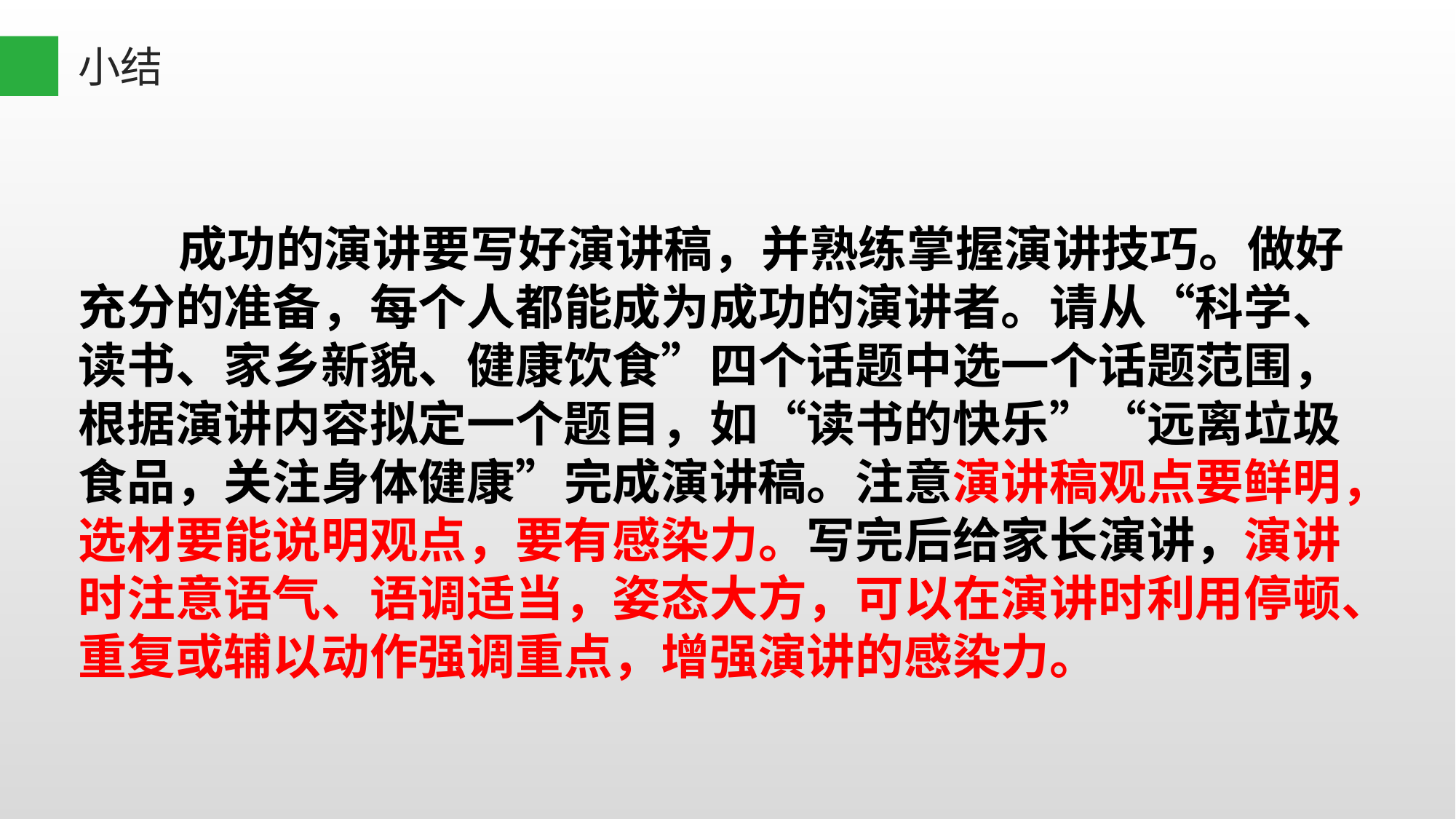

小结

        成功的演讲要写好演讲稿，并熟练掌握演讲技巧。做好充分的准备，每个人都能成为成功的演讲者。请从“科学、读书、家乡新貌、健康饮食”四个话题中选一个话题范围，根据演讲内容拟定一个题目，如“读书的快乐”“远离垃圾食品，关注身体健康”完成演讲稿。注意演讲稿观点要鲜明，选材要能说明观点，要有感染力。写完后给家长演讲，演讲时注意语气、语调适当，姿态大方，可以在演讲时利用停顿、重复或辅以动作强调重点，增强演讲的感染力。